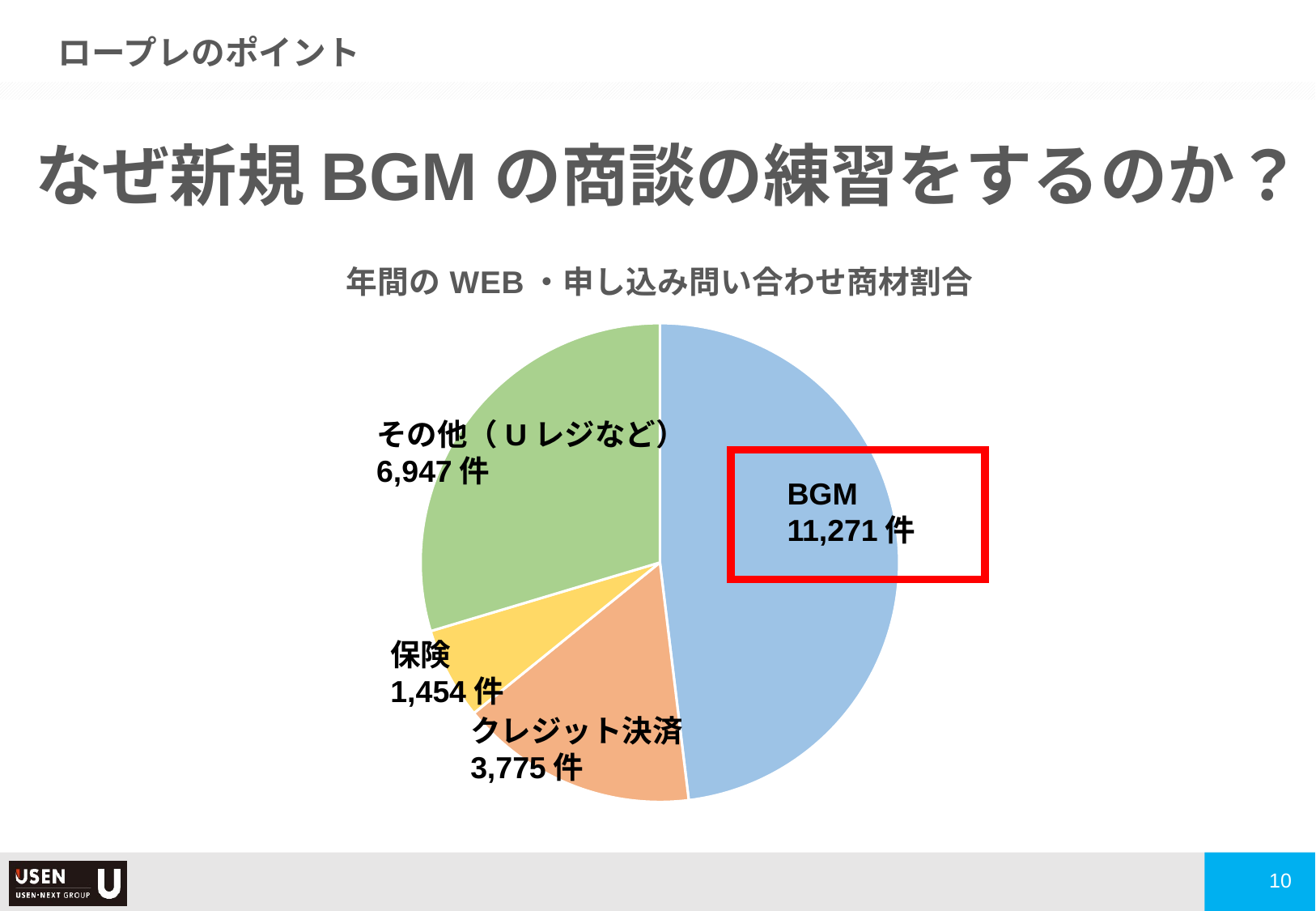

ロープレのポイント
なぜ新規BGMの商談の練習をするのか？

### Chart: 年間のWEB・申し込み問い合わせ商材割合

| Category | WEB・申し込み問い合わせ |
|---|---|
| BGM | 11271.0 |
| クレジット決済 | 3775.0 |
| 保険 | 1454.0 |
| その他 | 6947.0 |
その他（Uレジなど）
6,947件

BGM
11,271件
保険
1,454件
クレジット決済
3,775件
10